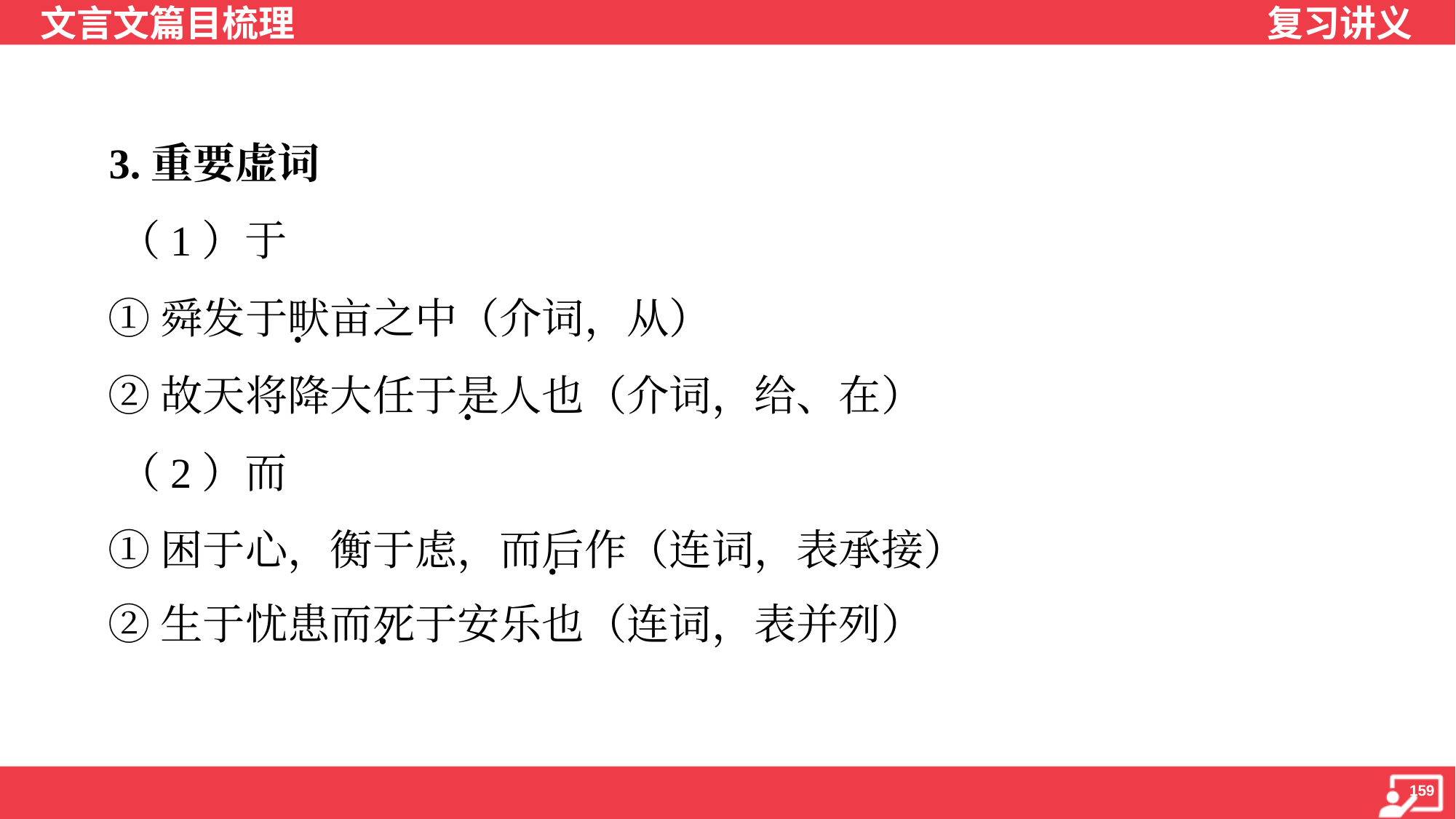

3.重要虚词
    （1）于
    ①舜发于畎亩之中（介词，从）
    ②故天将降大任于是人也（介词，给、在）
    （2）而
    ①困于心，衡于虑，而后作（连词，表承接）
    ②生于忧患而死于安乐也（连词，表并列）